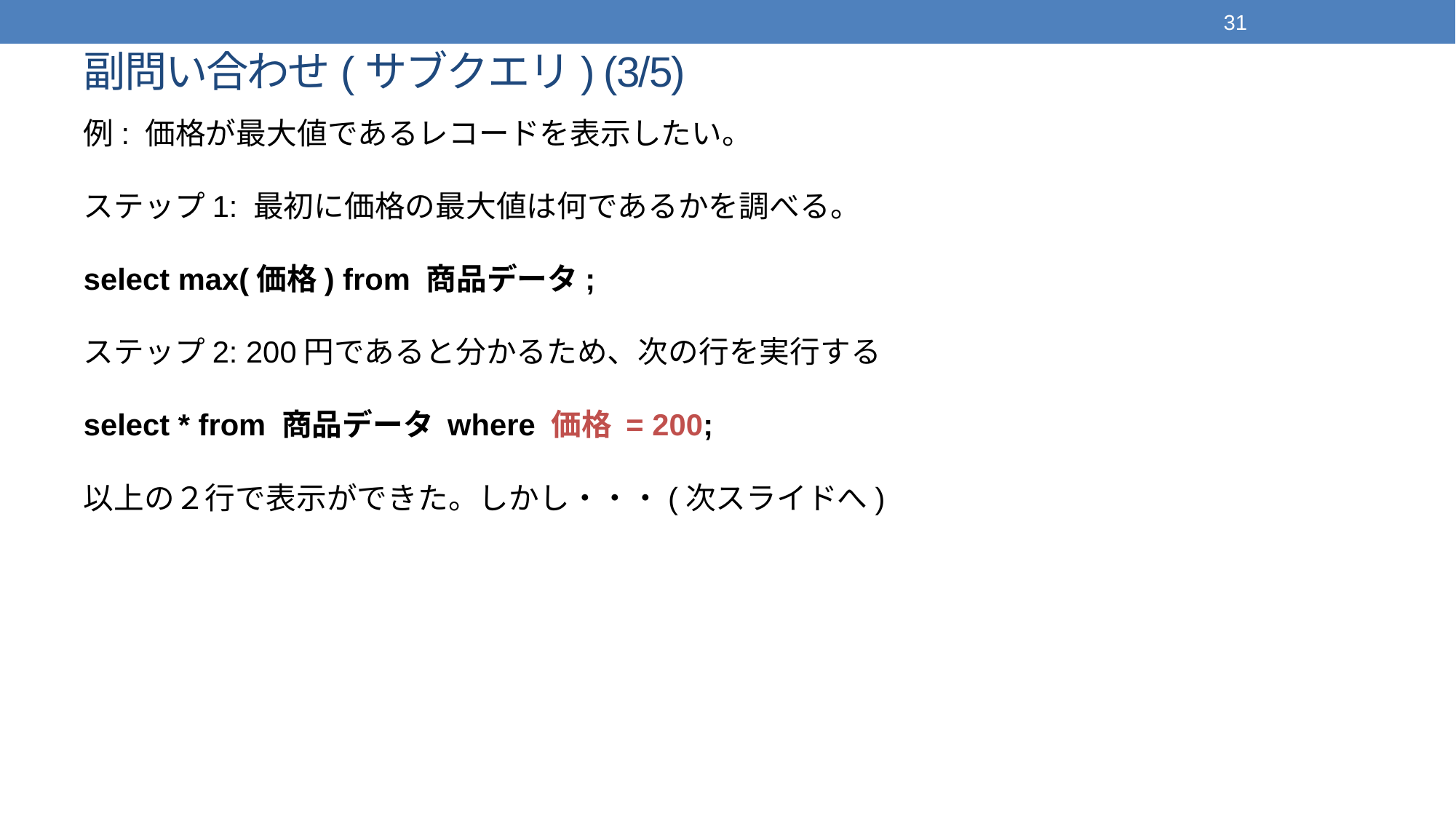

31
# 副問い合わせ(サブクエリ) (3/5)
例: 価格が最大値であるレコードを表示したい。

ステップ1: 最初に価格の最大値は何であるかを調べる。

select max(価格) from 商品データ;

ステップ2: 200円であると分かるため、次の行を実行する

select * from 商品データ where 価格 = 200;

以上の２行で表示ができた。しかし・・・(次スライドへ)